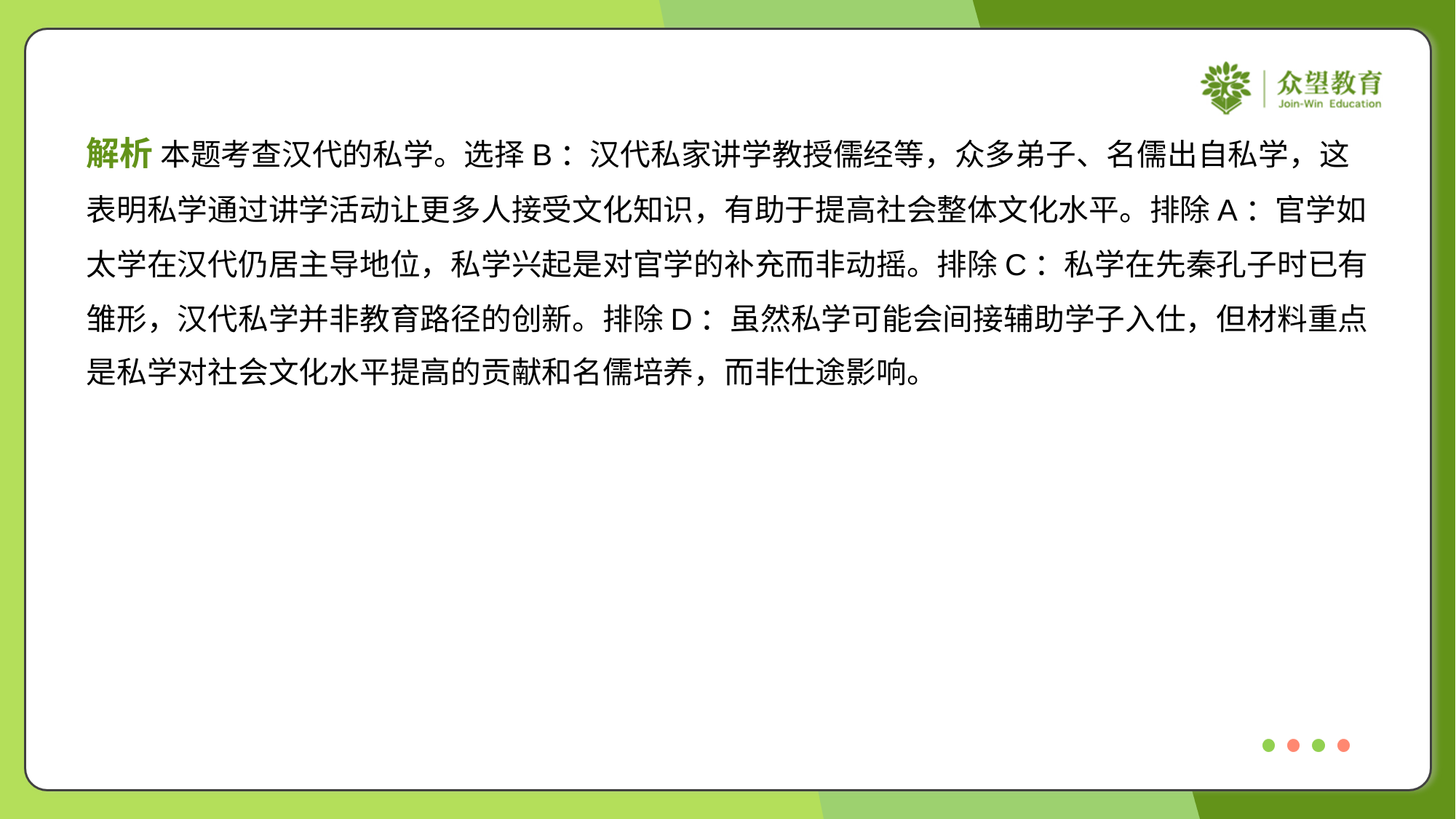

解析 本题考查汉代的私学。选择B：汉代私家讲学教授儒经等，众多弟子、名儒出自私学，这
表明私学通过讲学活动让更多人接受文化知识，有助于提高社会整体文化水平。排除A：官学如
太学在汉代仍居主导地位，私学兴起是对官学的补充而非动摇。排除C：私学在先秦孔子时已有
雏形，汉代私学并非教育路径的创新。排除D：虽然私学可能会间接辅助学子入仕，但材料重点
是私学对社会文化水平提高的贡献和名儒培养，而非仕途影响。